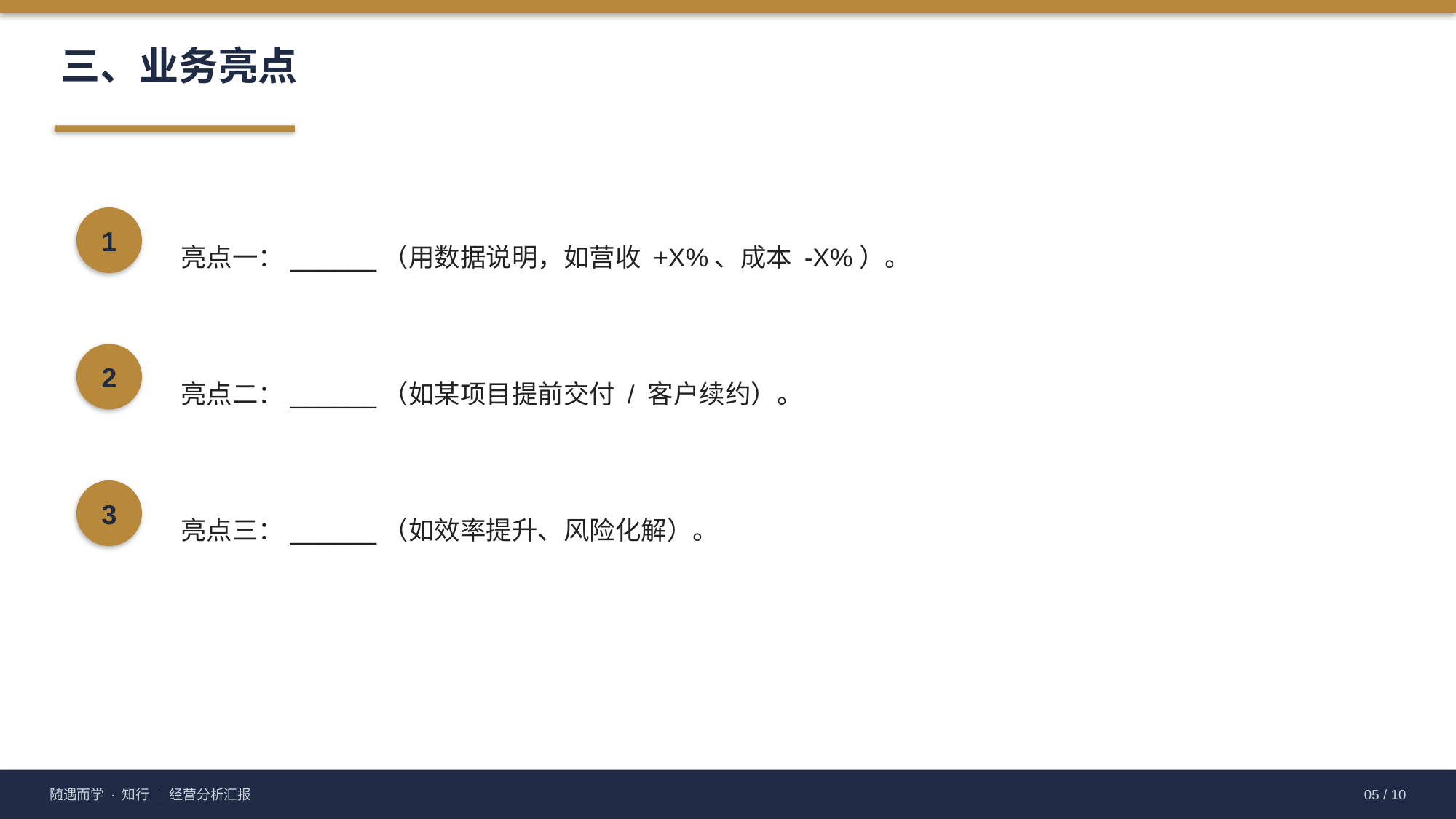

三、业务亮点

1
亮点一：______（用数据说明，如营收 +X%、成本 -X%）。

2
亮点二：______（如某项目提前交付 / 客户续约）。

3
亮点三：______（如效率提升、风险化解）。

随遇而学 · 知行 ｜ 经营分析汇报
05 / 10